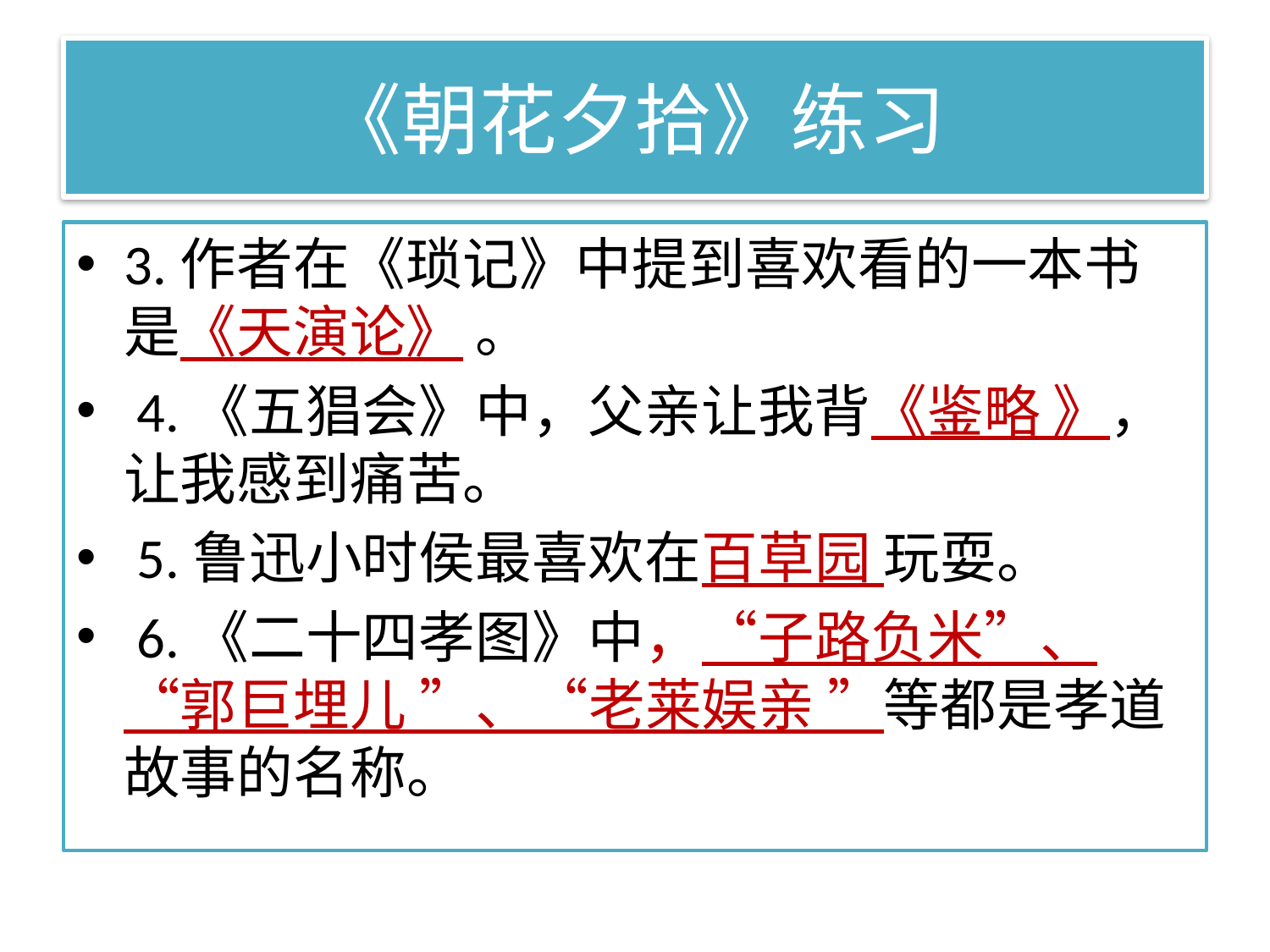

# 《朝花夕拾》练习
3.作者在《琐记》中提到喜欢看的一本书是《天演论》 。
 4.《五猖会》中，父亲让我背《鉴略 》，让我感到痛苦。
 5.鲁迅小时侯最喜欢在百草园 玩耍。
 6.《二十四孝图》中，“子路负米”、“郭巨埋儿 ”、“老莱娱亲 ”等都是孝道故事的名称。